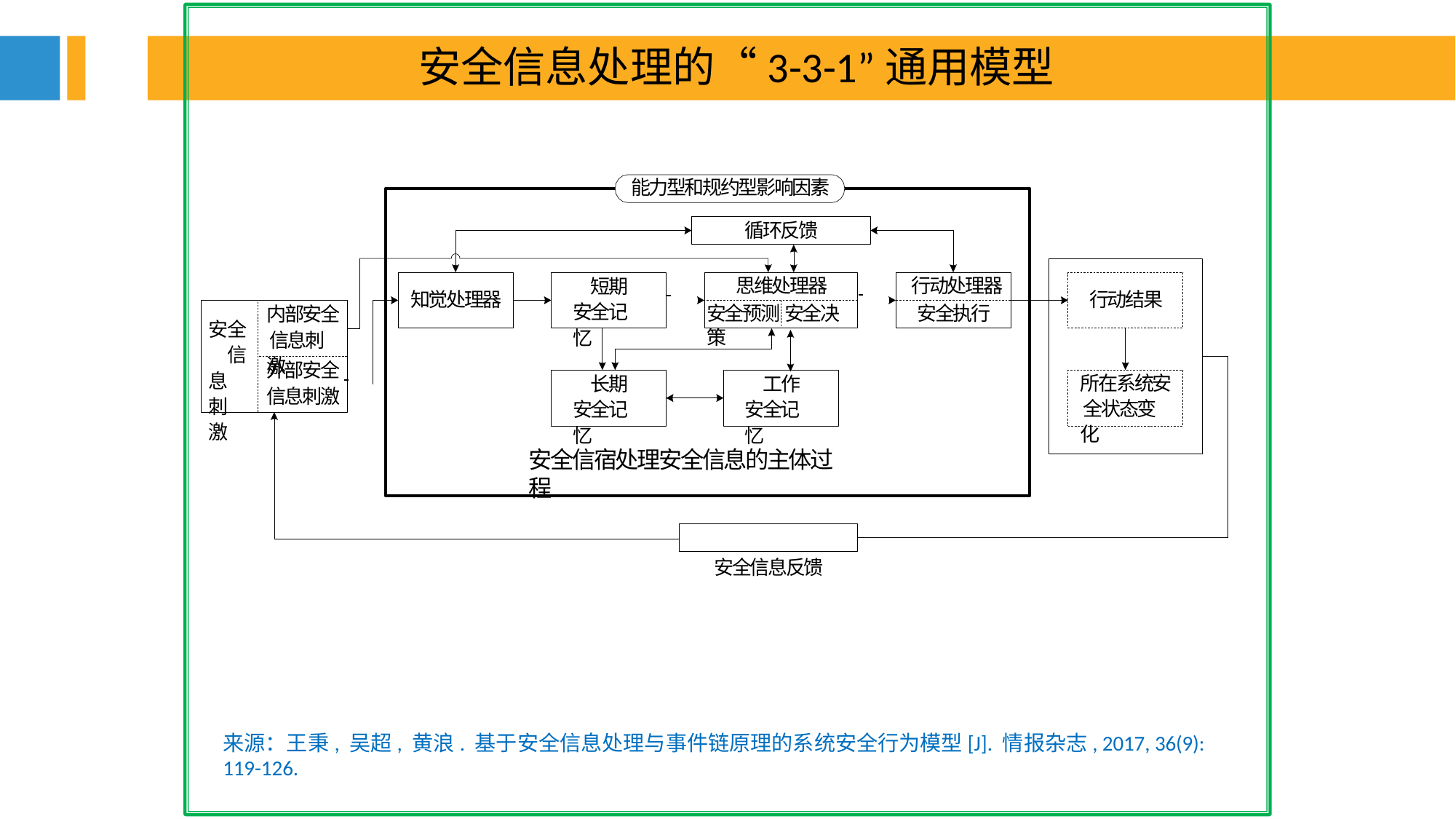

安全信息处理的“3-3-1”通用模型

能力型和规约型影响因素

循环反馈

短期  安全记忆

思维处理器
行动处理器

知觉处理器
行动结果

内部安全  信息刺激

安全预测 安全决策
安全执行
安全  信息  刺激

外部安全
信息刺激

所在系统安  全状态变化
长期  安全记忆
工作  安全记忆

安全信宿处理安全信息的主体过程

安全信息反馈

来源：王秉, 吴超, 黄浪. 基于安全信息处理与事件链原理的系统安全行为模型[J]. 情报杂志, 2017, 36(9): 119-126.